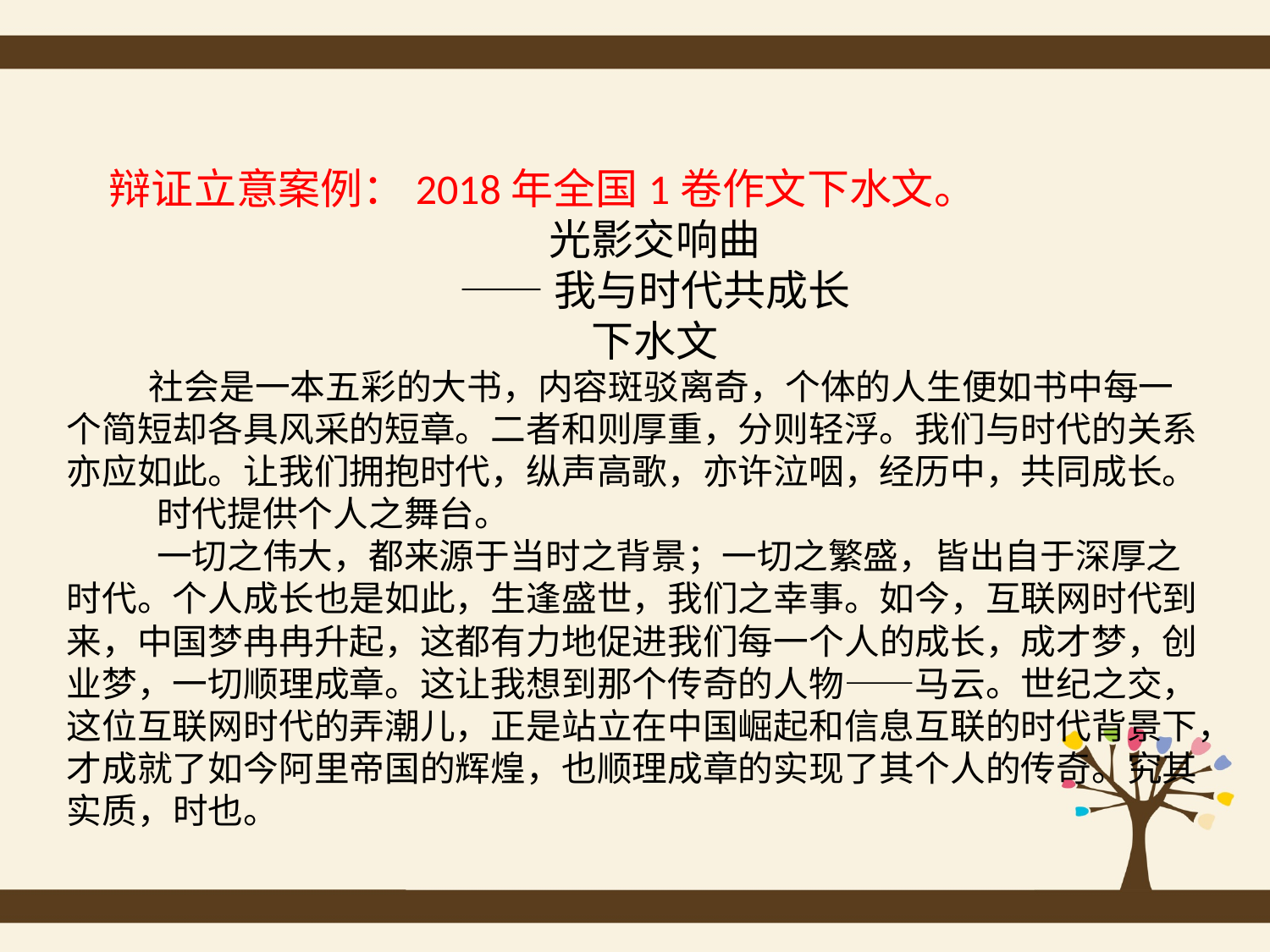

辩证立意案例：2018年全国1卷作文下水文。
光影交响曲
——我与时代共成长
下水文
    社会是一本五彩的大书，内容斑驳离奇，个体的人生便如书中每一个简短却各具风采的短章。二者和则厚重，分则轻浮。我们与时代的关系亦应如此。让我们拥抱时代，纵声高歌，亦许泣咽，经历中，共同成长。
     时代提供个人之舞台。
     一切之伟大，都来源于当时之背景；一切之繁盛，皆出自于深厚之时代。个人成长也是如此，生逢盛世，我们之幸事。如今，互联网时代到来，中国梦冉冉升起，这都有力地促进我们每一个人的成长，成才梦，创业梦，一切顺理成章。这让我想到那个传奇的人物——马云。世纪之交，这位互联网时代的弄潮儿，正是站立在中国崛起和信息互联的时代背景下，才成就了如今阿里帝国的辉煌，也顺理成章的实现了其个人的传奇。究其实质，时也。